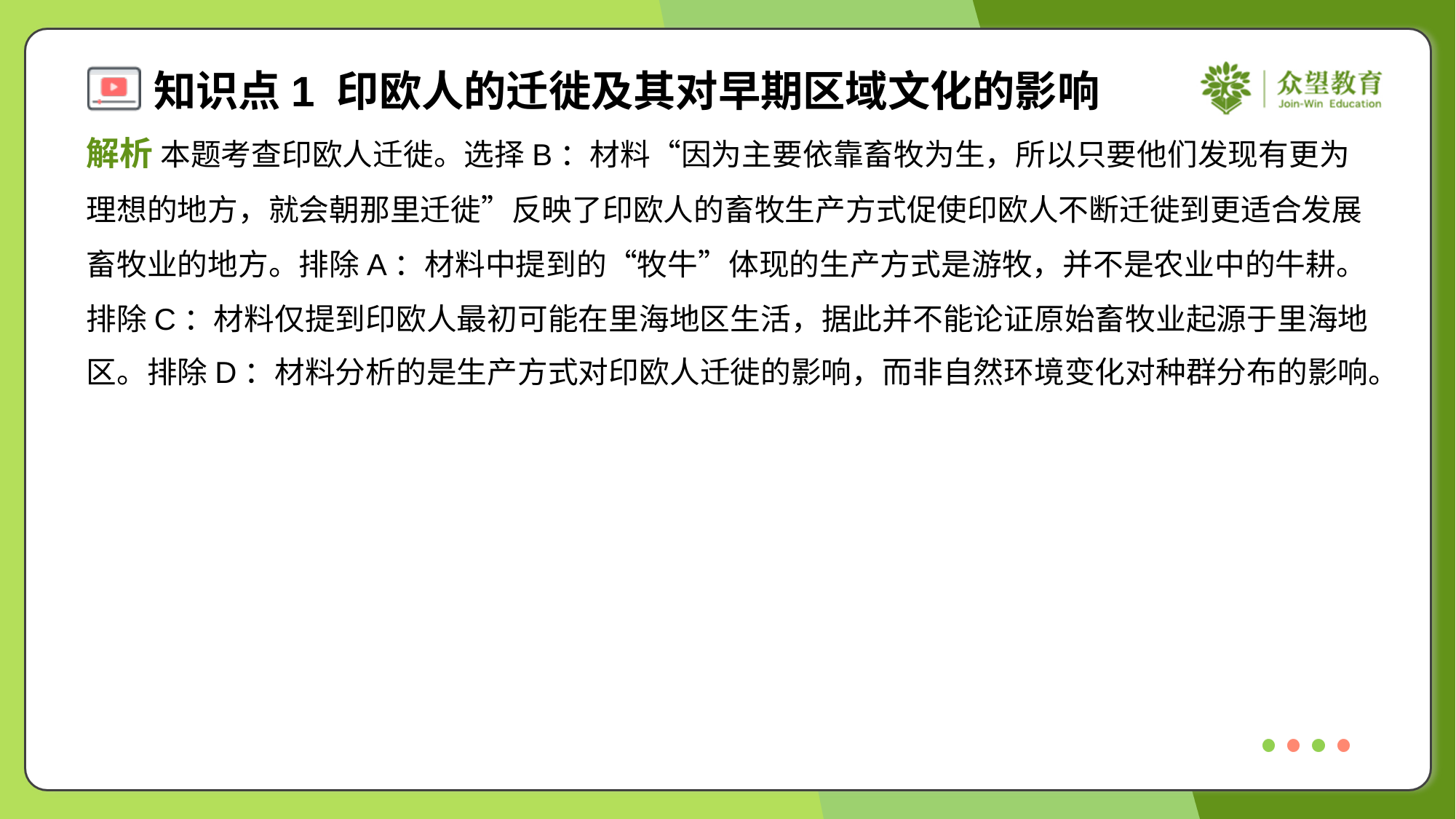

解析 本题考查印欧人迁徙。选择B：材料“因为主要依靠畜牧为生，所以只要他们发现有更为
理想的地方，就会朝那里迁徙”反映了印欧人的畜牧生产方式促使印欧人不断迁徙到更适合发展
畜牧业的地方。排除A：材料中提到的“牧牛”体现的生产方式是游牧，并不是农业中的牛耕。
排除C：材料仅提到印欧人最初可能在里海地区生活，据此并不能论证原始畜牧业起源于里海地
区。排除D：材料分析的是生产方式对印欧人迁徙的影响，而非自然环境变化对种群分布的影响。